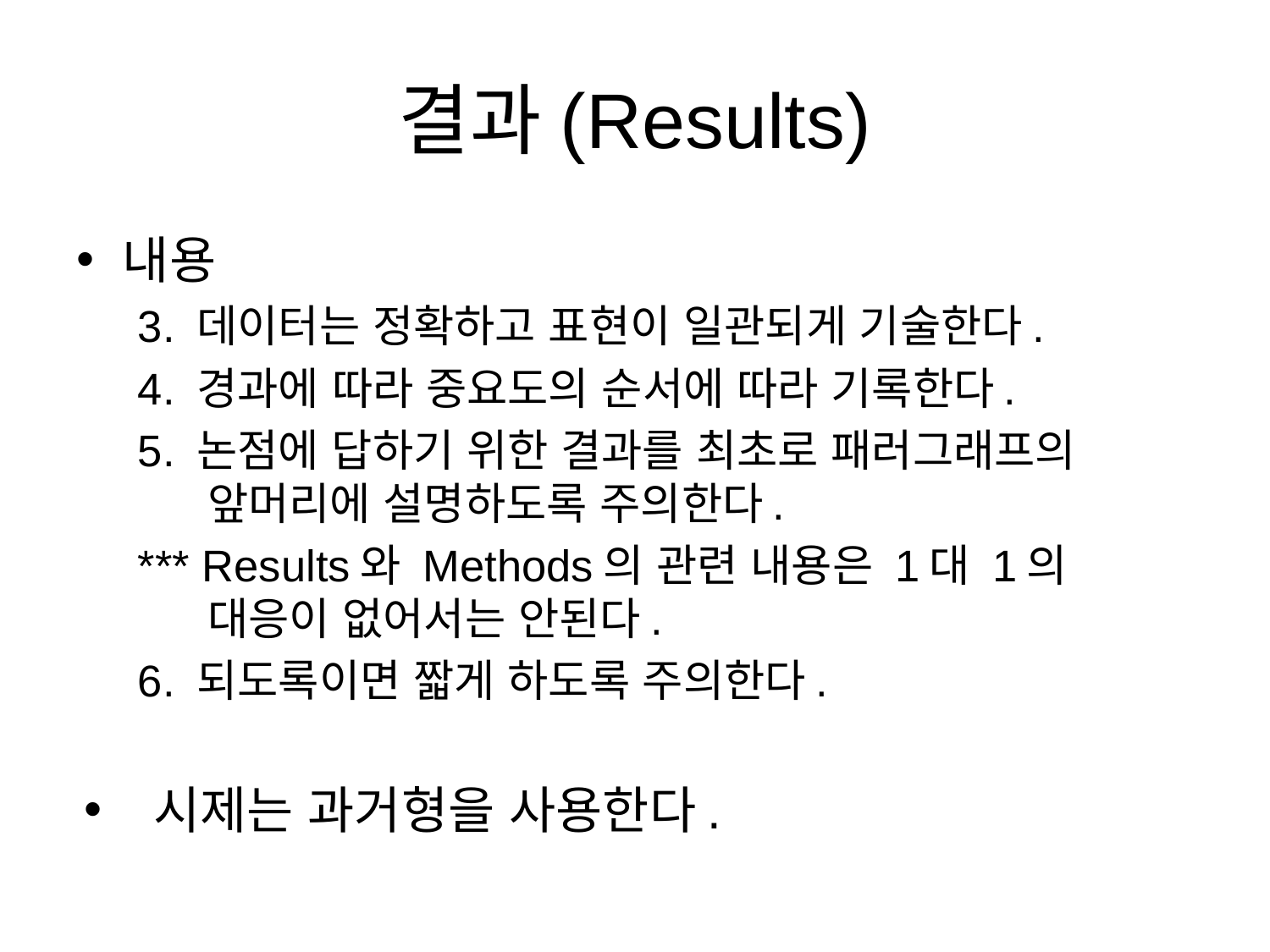

# 결과(Results)
내용
3. 데이터는 정확하고 표현이 일관되게 기술한다.
4. 경과에 따라 중요도의 순서에 따라 기록한다.
5. 논점에 답하기 위한 결과를 최초로 패러그래프의 앞머리에 설명하도록 주의한다.
*** Results와 Methods의 관련 내용은 1대 1의 대응이 없어서는 안된다.
6. 되도록이면 짧게 하도록 주의한다.

시제는 과거형을 사용한다.